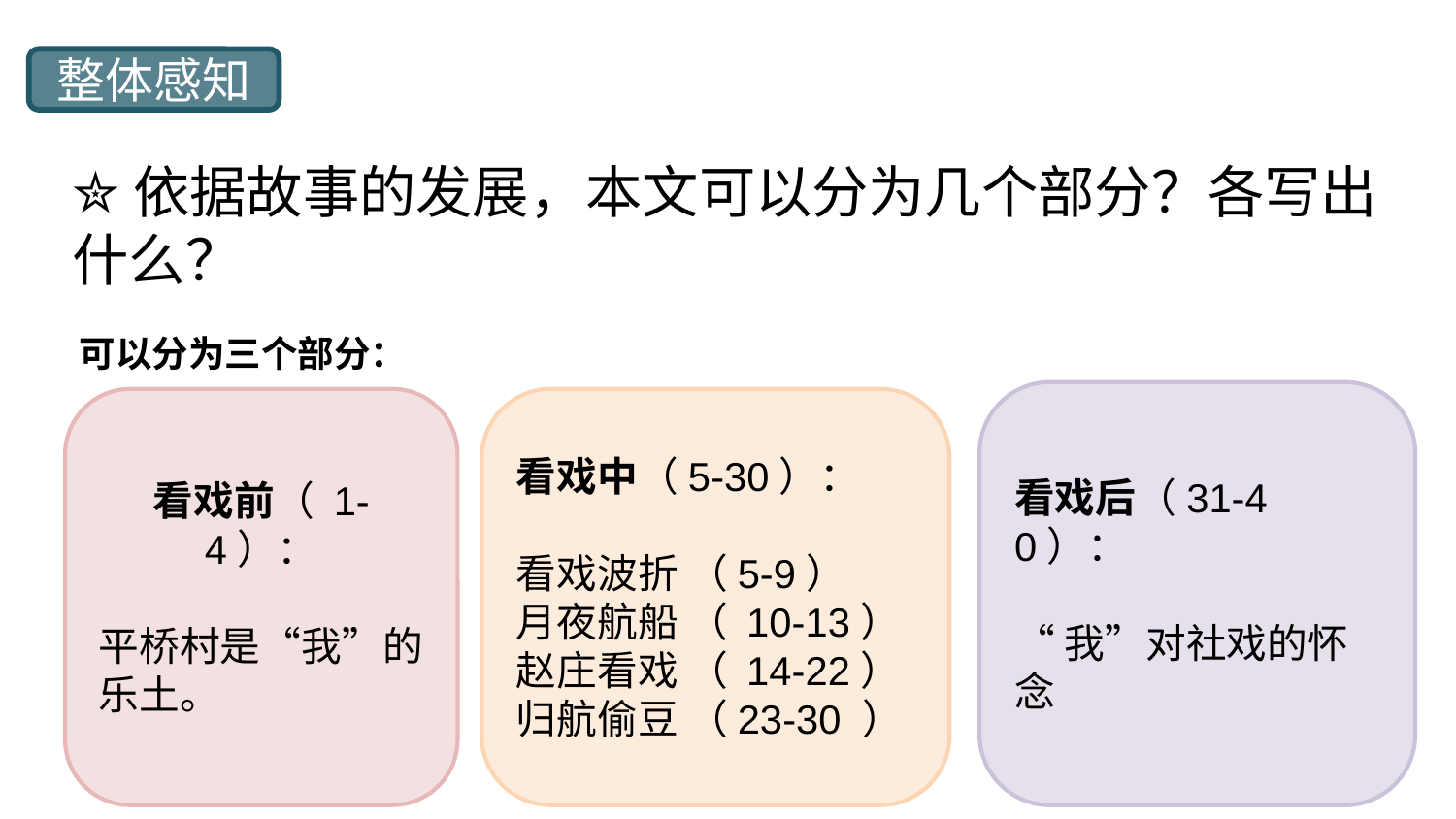

整体感知
✮依据故事的发展，本文可以分为几个部分？各写出什么？
可以分为三个部分：
看戏后（31-40）：

“我”对社戏的怀念
看戏前（ 1-4）：

平桥村是“我”的乐土。
看戏中（5-30）：

看戏波折 （5-9）
月夜航船 （ 10-13）
赵庄看戏 （ 14-22）
归航偷豆 （23-30 ）